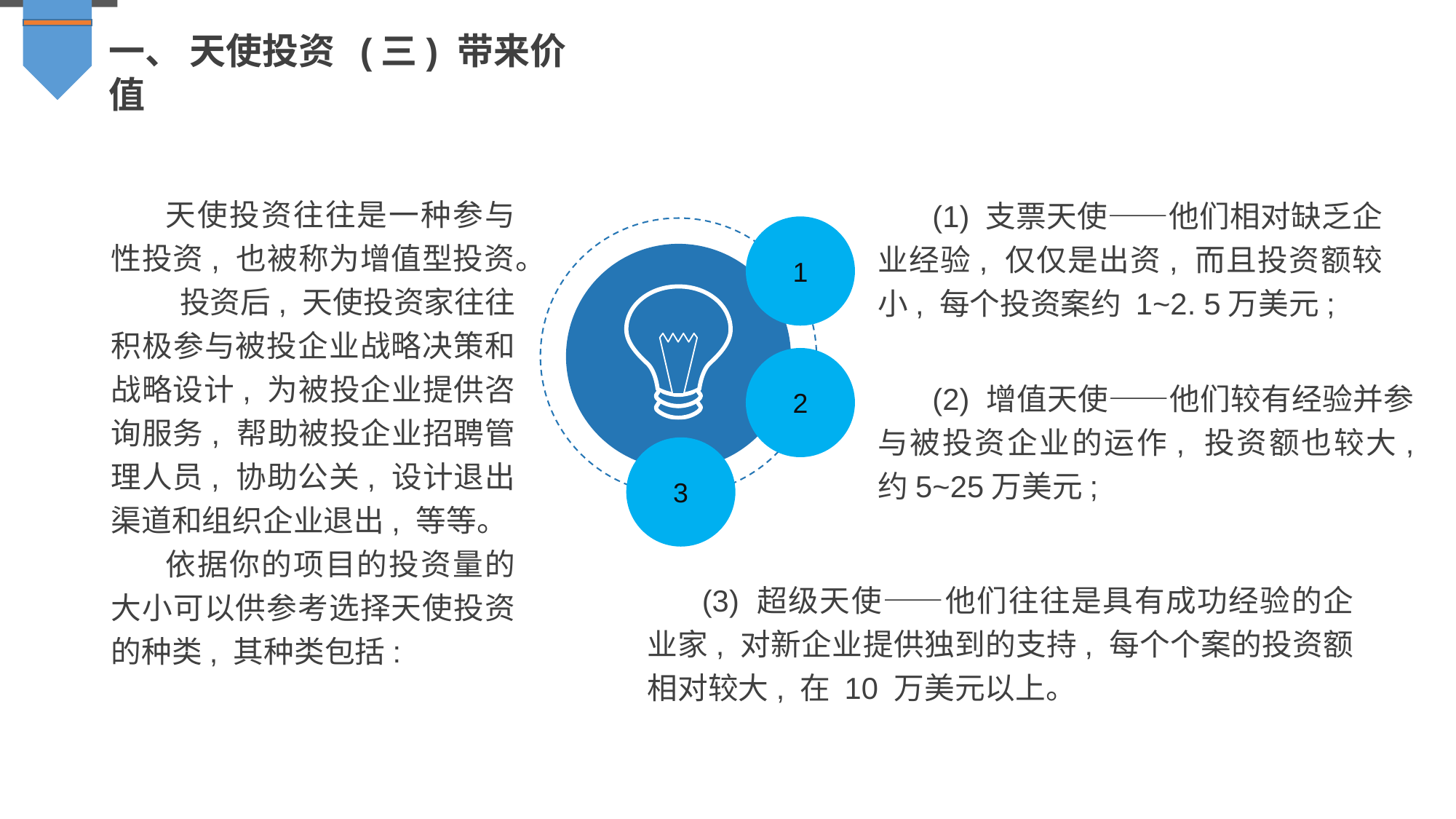

一、 天使投资  (三) 带来价值
天使投资往往是一种参与性投资, 也被称为增值型投资。
 投资后, 天使投资家往往积极参与被投企业战略决策和战略设计, 为被投企业提供咨询服务, 帮助被投企业招聘管理人员, 协助公关, 设计退出渠道和组织企业退出, 等等。
依据你的项目的投资量的大小可以供参考选择天使投资的种类, 其种类包括:
(1) 支票天使——他们相对缺乏企业经验, 仅仅是出资, 而且投资额较小, 每个投资案约 1~2. 5万美元;
1

2
(2) 增值天使——他们较有经验并参与被投资企业的运作, 投资额也较大, 约5~25万美元;
3
(3) 超级天使——他们往往是具有成功经验的企业家, 对新企业提供独到的支持, 每个个案的投资额相对较大, 在 10 万美元以上。